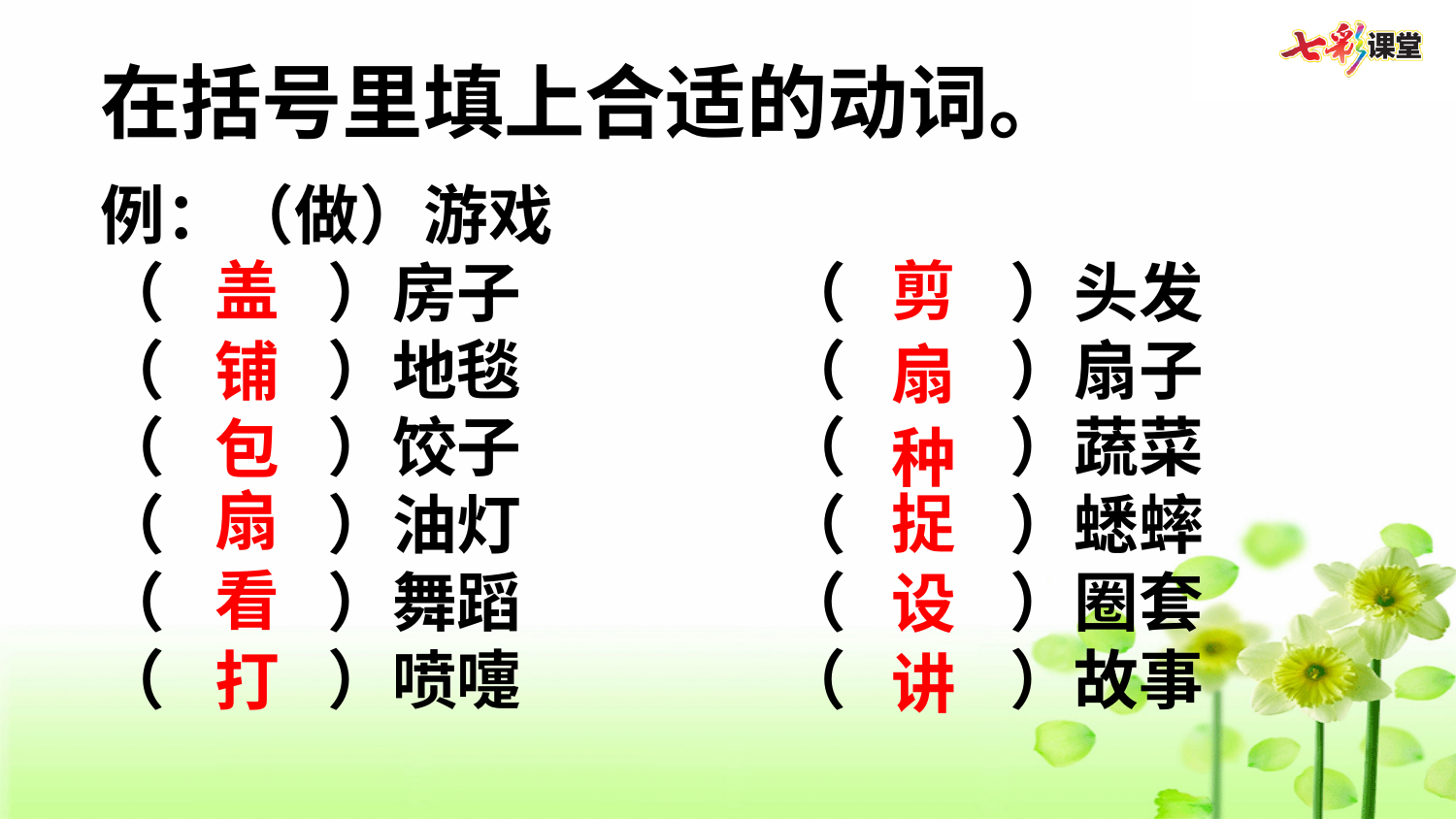

在括号里填上合适的动词。
例：（做）游戏
（     ）房子        （     ）头发
（     ）地毯        （     ）扇子
（     ）饺子        （     ）蔬菜
（     ）油灯        （     ）蟋蟀
（     ）舞蹈        （     ）圈套
（     ）喷嚏        （     ）故事
盖
剪
铺
扇
包
种
扇
捉
看
设
打
讲